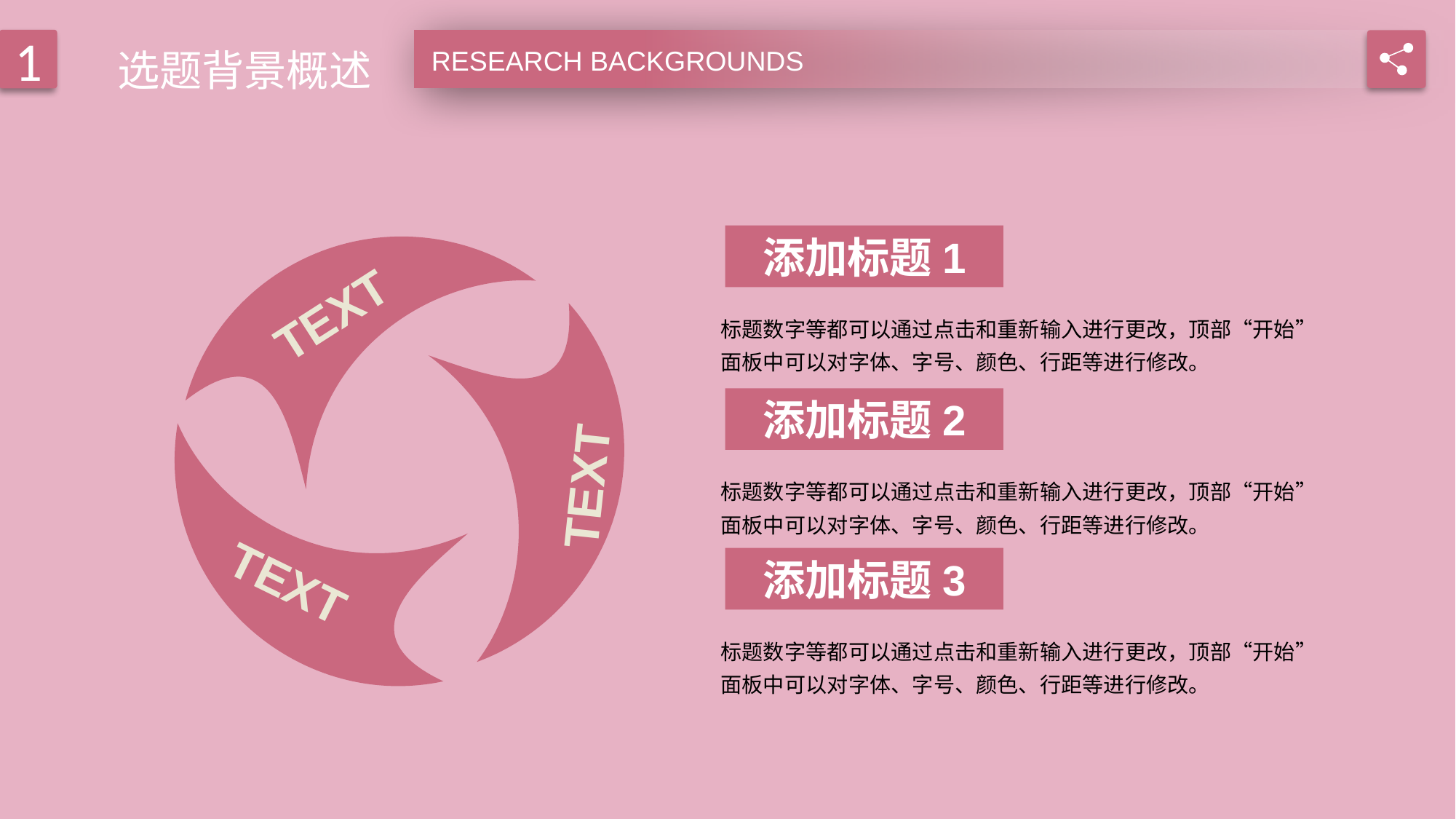

选题背景概述
1

RESEARCH BACKGROUNDS

添加标题1
TEXT

标题数字等都可以通过点击和重新输入进行更改，顶部“开始”面板中可以对字体、字号、颜色、行距等进行修改。

添加标题2
TEXT
标题数字等都可以通过点击和重新输入进行更改，顶部“开始”面板中可以对字体、字号、颜色、行距等进行修改。
TEXT
添加标题3
标题数字等都可以通过点击和重新输入进行更改，顶部“开始”面板中可以对字体、字号、颜色、行距等进行修改。